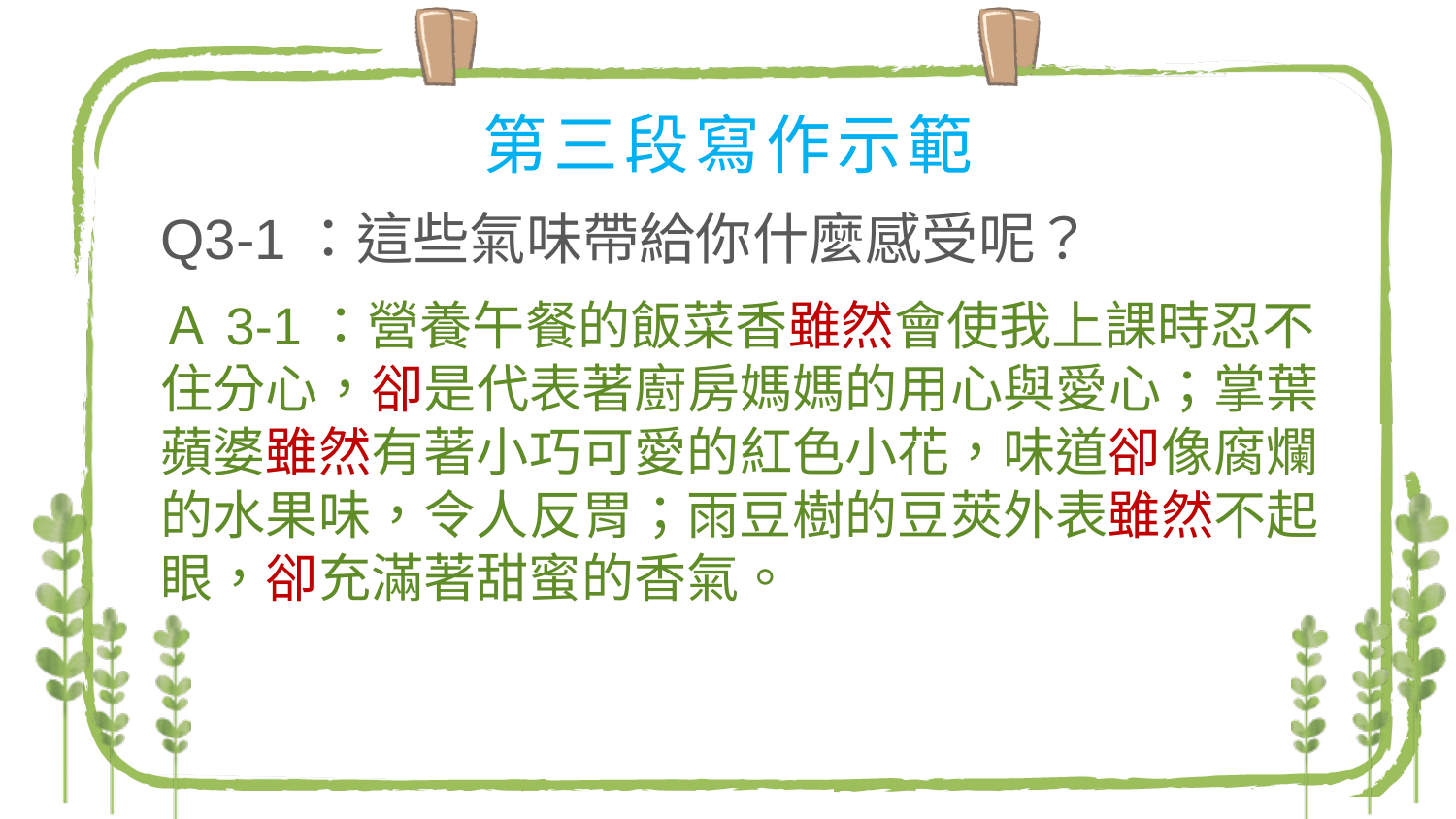

第三段寫作示範
Q3-1：這些氣味帶給你什麼感受呢？
Ａ3-1：營養午餐的飯菜香雖然會使我上課時忍不住分心，卻是代表著廚房媽媽的用心與愛心；掌葉蘋婆雖然有著小巧可愛的紅色小花，味道卻像腐爛的水果味，令人反胃；雨豆樹的豆莢外表雖然不起眼，卻充滿著甜蜜的香氣。